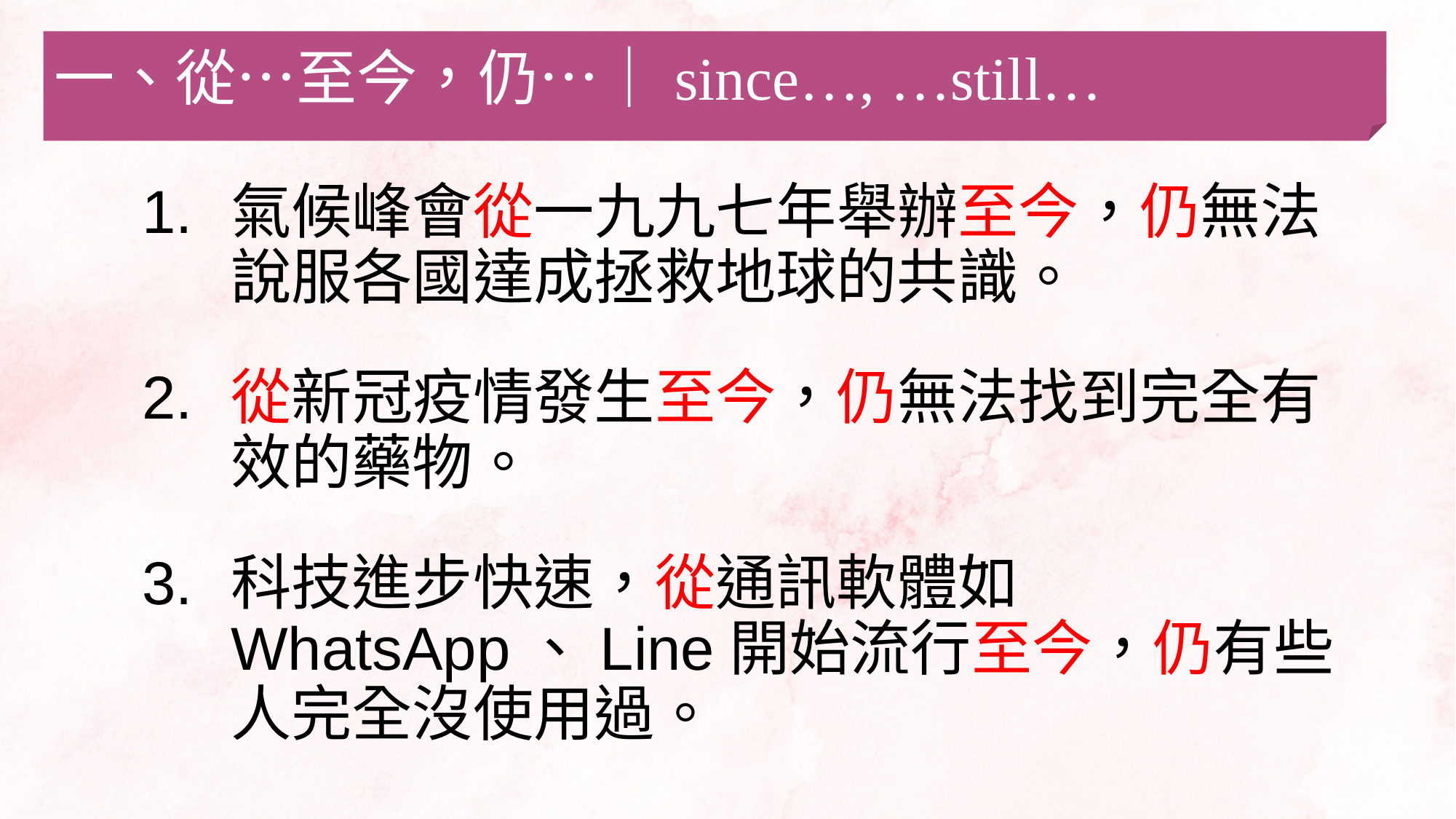

一、從…至今，仍…｜since…, …still…
氣候峰會從一九九七年舉辦至今，仍無法說服各國達成拯救地球的共識。
從新冠疫情發生至今，仍無法找到完全有效的藥物。
科技進步快速，從通訊軟體如WhatsApp、Line開始流行至今，仍有些人完全沒使用過。